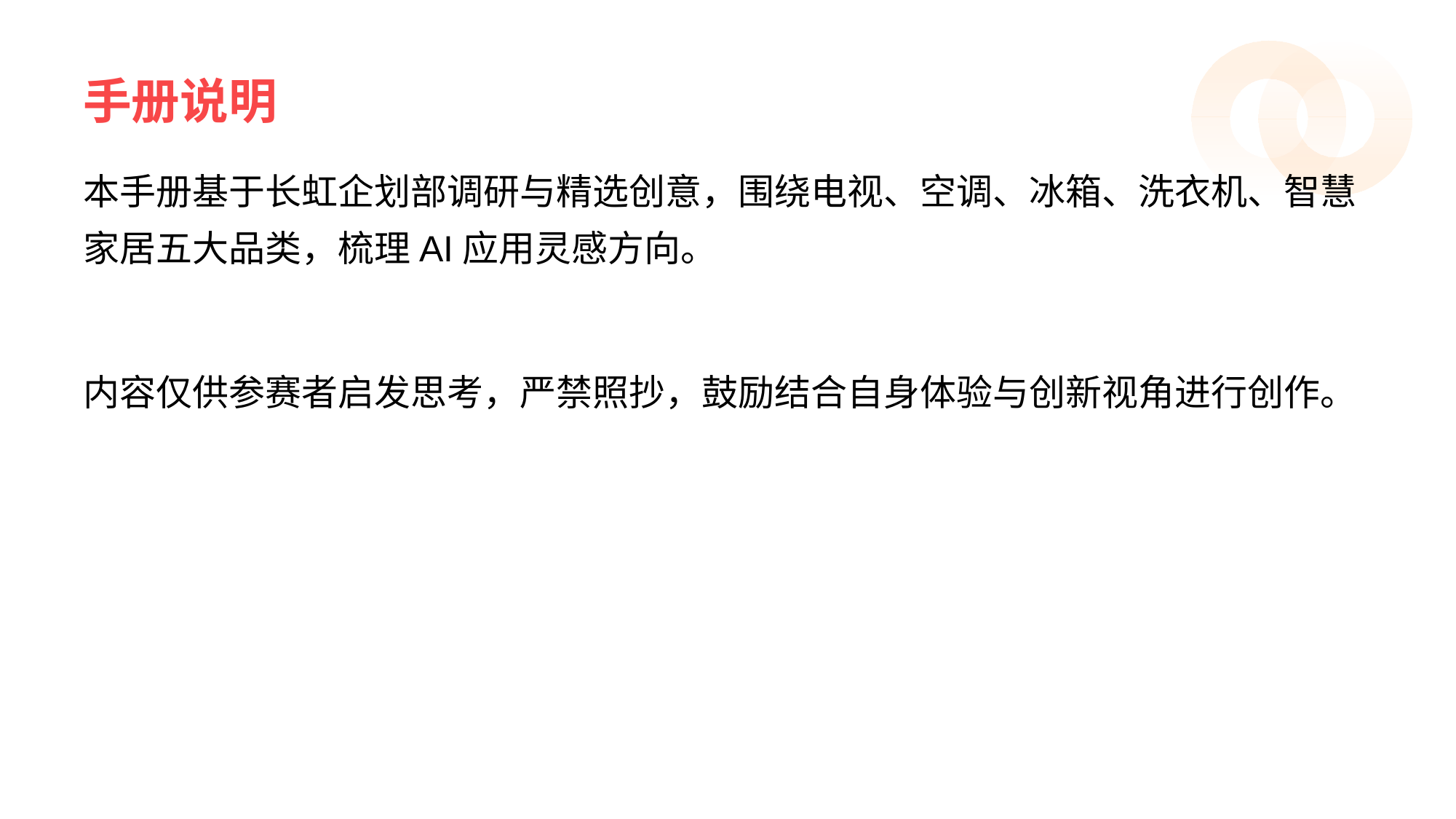

# 手册说明
本手册基于长虹企划部调研与精选创意，围绕电视、空调、冰箱、洗衣机、智慧家居五大品类，梳理AI应用灵感方向。

内容仅供参赛者启发思考，严禁照抄，鼓励结合自身体验与创新视角进行创作。